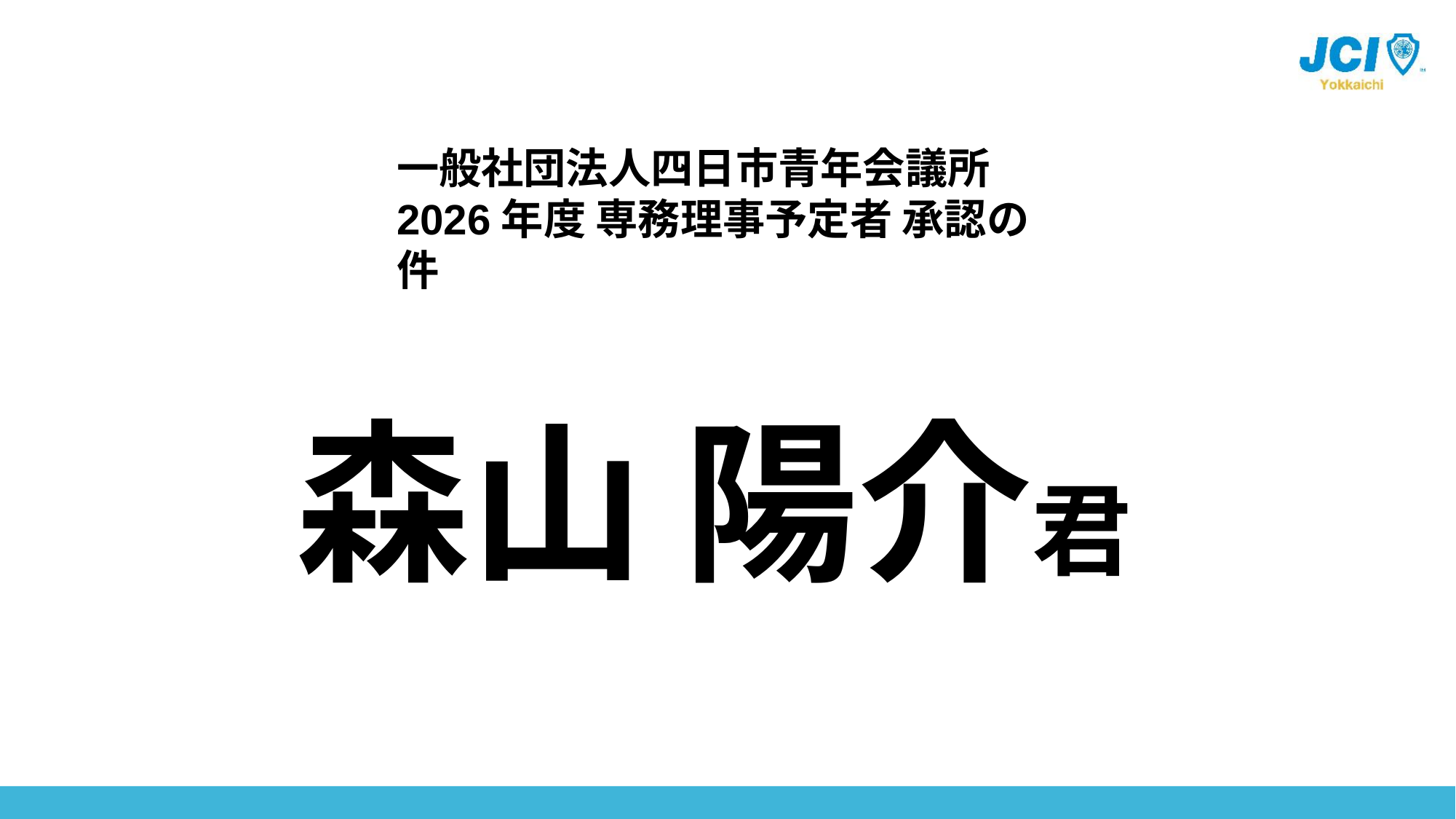

一般社団法人四日市青年会議所
2026年度 専務理事予定者 承認の件
森山 陽介君